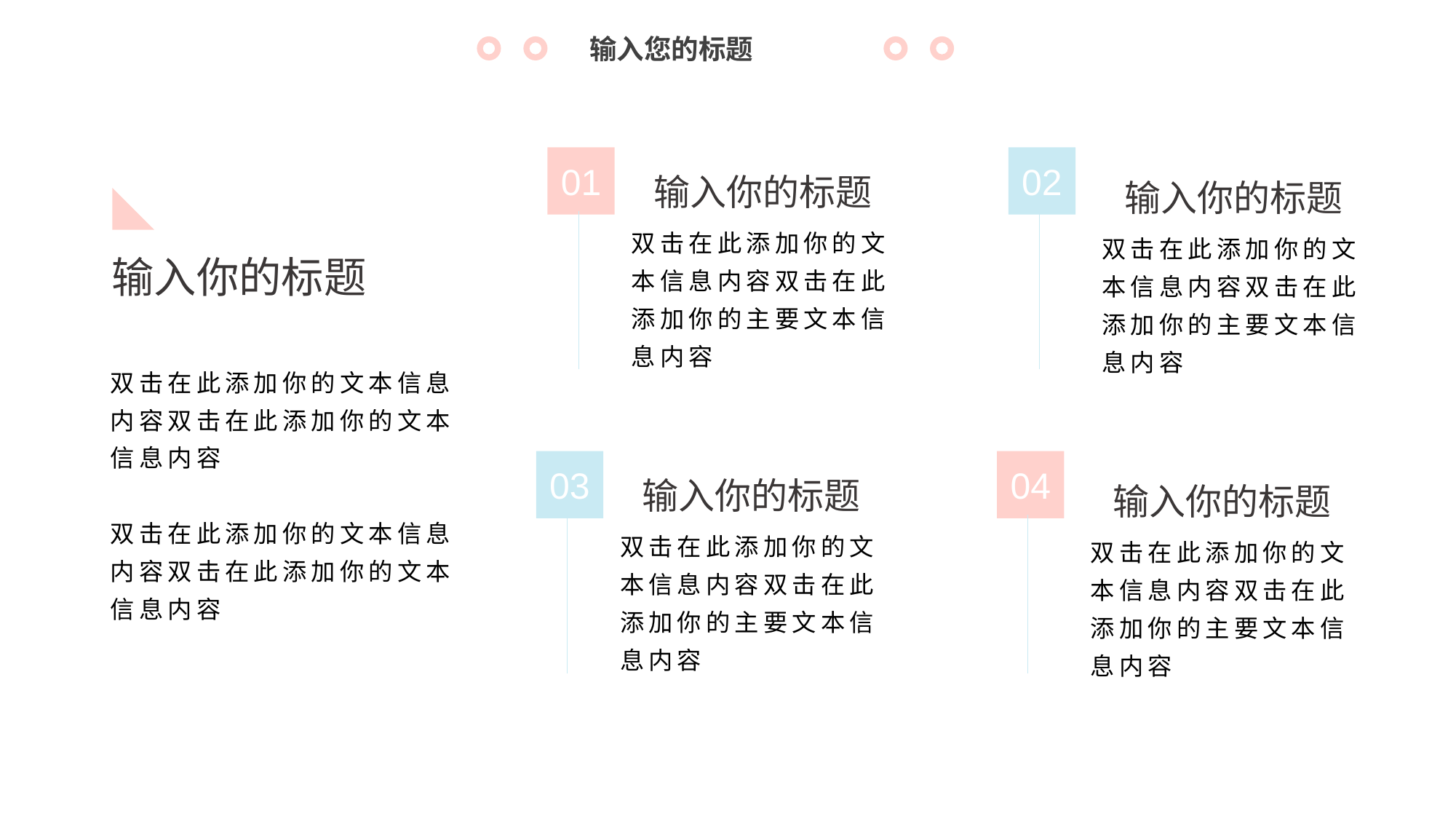

输入您的标题

ADD
TITILE
01
02
输入你的标题
双击在此添加你的文本信息内容双击在此添加你的主要文本信息内容
输入你的标题
双击在此添加你的文本信息内容双击在此添加你的主要文本信息内容

输入你的标题
双击在此添加你的文本信息内容双击在此添加你的文本信息内容

双击在此添加你的文本信息内容双击在此添加你的文本信息内容

03
04
输入你的标题
双击在此添加你的文本信息内容双击在此添加你的主要文本信息内容
输入你的标题
双击在此添加你的文本信息内容双击在此添加你的主要文本信息内容